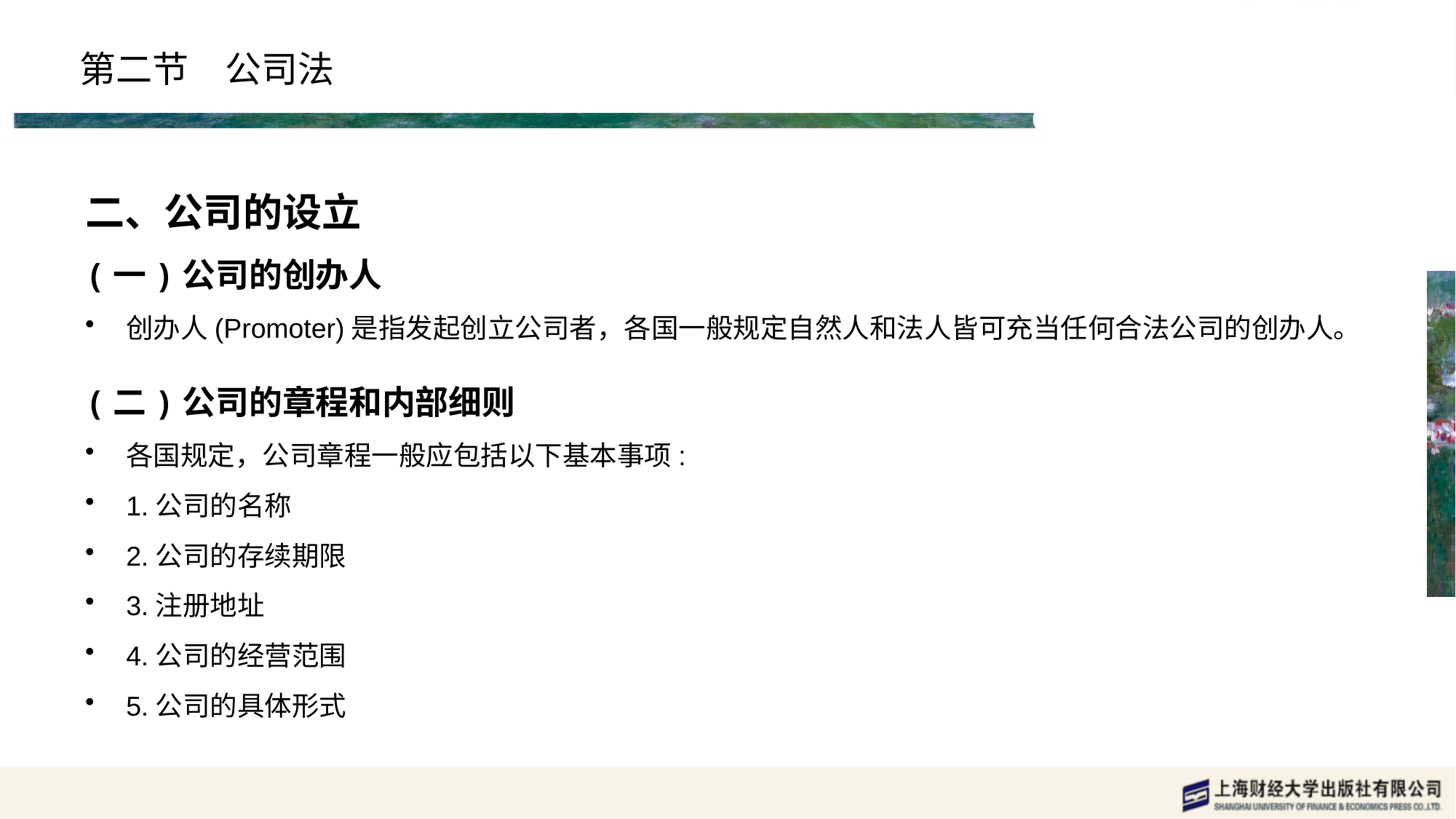

# 第二节　公司法
二、公司的设立
(一)公司的创办人
创办人(Promoter)是指发起创立公司者，各国一般规定自然人和法人皆可充当任何合法公司的创办人。
(二)公司的章程和内部细则
各国规定，公司章程一般应包括以下基本事项:
1.公司的名称
2.公司的存续期限
3.注册地址
4.公司的经营范围
5.公司的具体形式